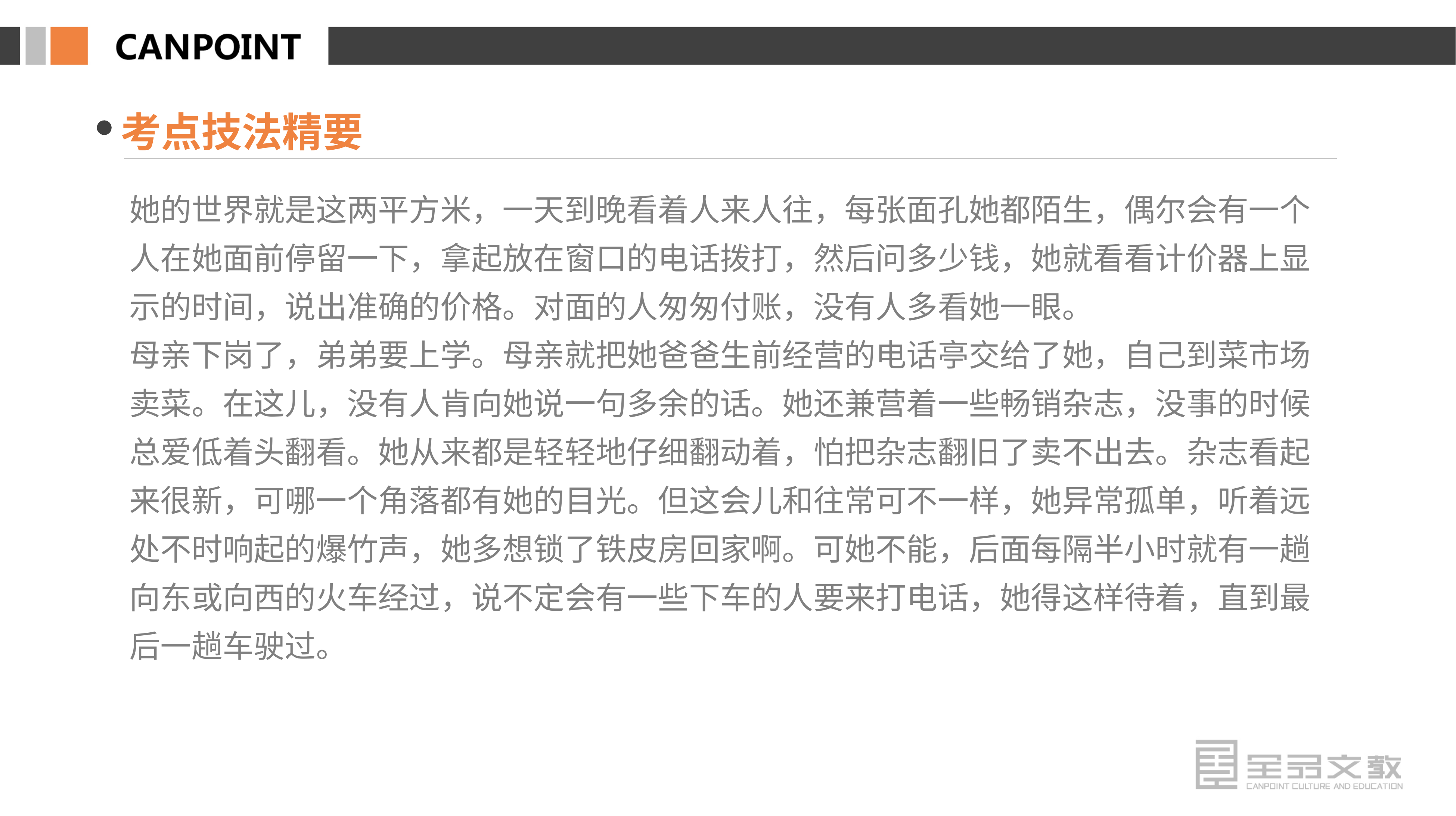

考点技法精要

她的世界就是这两平方米，一天到晚看着人来人往，每张面孔她都陌生，偶尔会有一个人在她面前停留一下，拿起放在窗口的电话拨打，然后问多少钱，她就看看计价器上显示的时间，说出准确的价格。对面的人匆匆付账，没有人多看她一眼。
母亲下岗了，弟弟要上学。母亲就把她爸爸生前经营的电话亭交给了她，自己到菜市场卖菜。在这儿，没有人肯向她说一句多余的话。她还兼营着一些畅销杂志，没事的时候总爱低着头翻看。她从来都是轻轻地仔细翻动着，怕把杂志翻旧了卖不出去。杂志看起来很新，可哪一个角落都有她的目光。但这会儿和往常可不一样，她异常孤单，听着远处不时响起的爆竹声，她多想锁了铁皮房回家啊。可她不能，后面每隔半小时就有一趟向东或向西的火车经过，说不定会有一些下车的人要来打电话，她得这样待着，直到最后一趟车驶过。